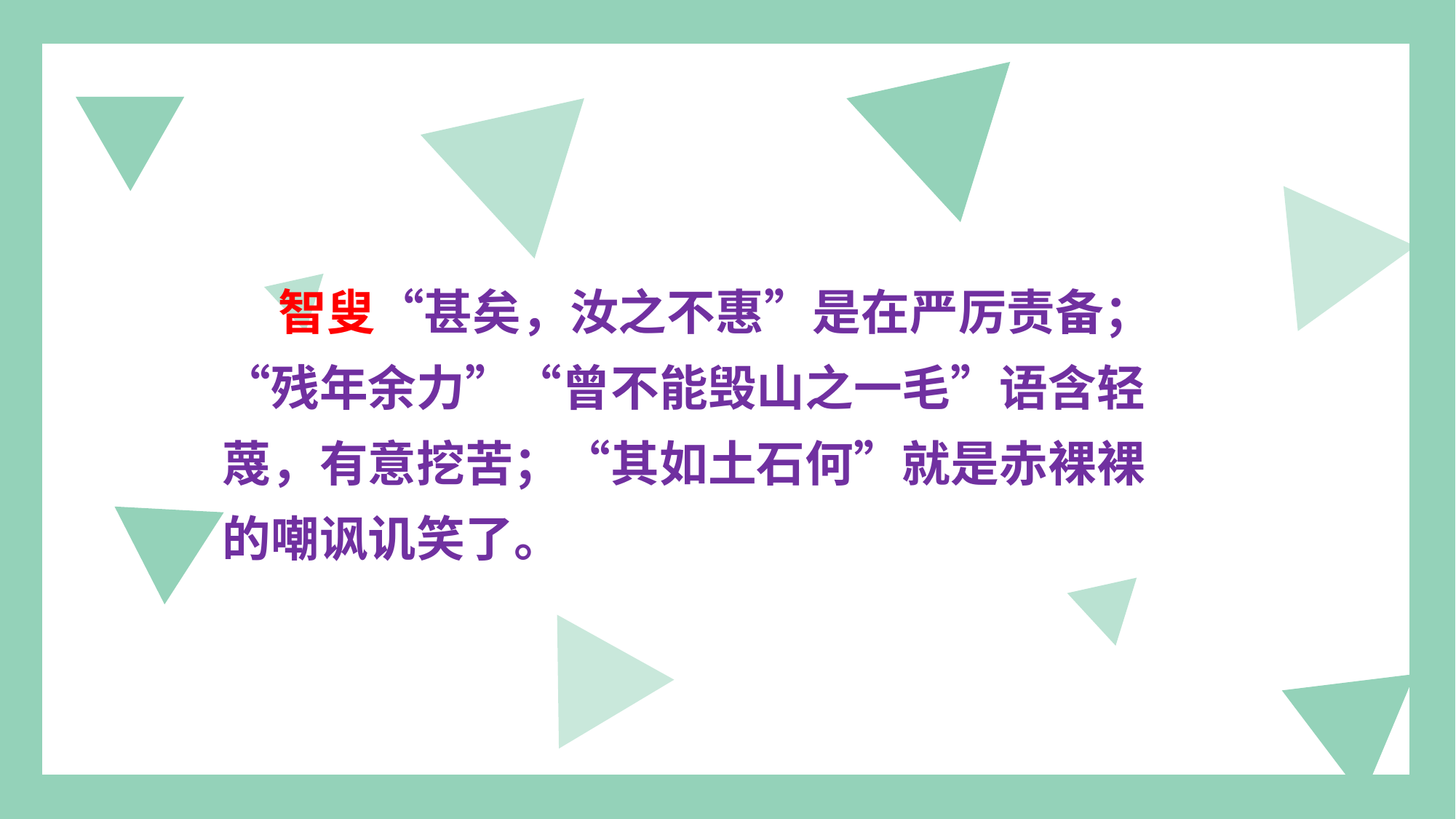

智叟“甚矣，汝之不惠”是在严厉责备；“残年余力”“曾不能毁山之一毛”语含轻蔑，有意挖苦；“其如土石何”就是赤裸裸的嘲讽讥笑了。